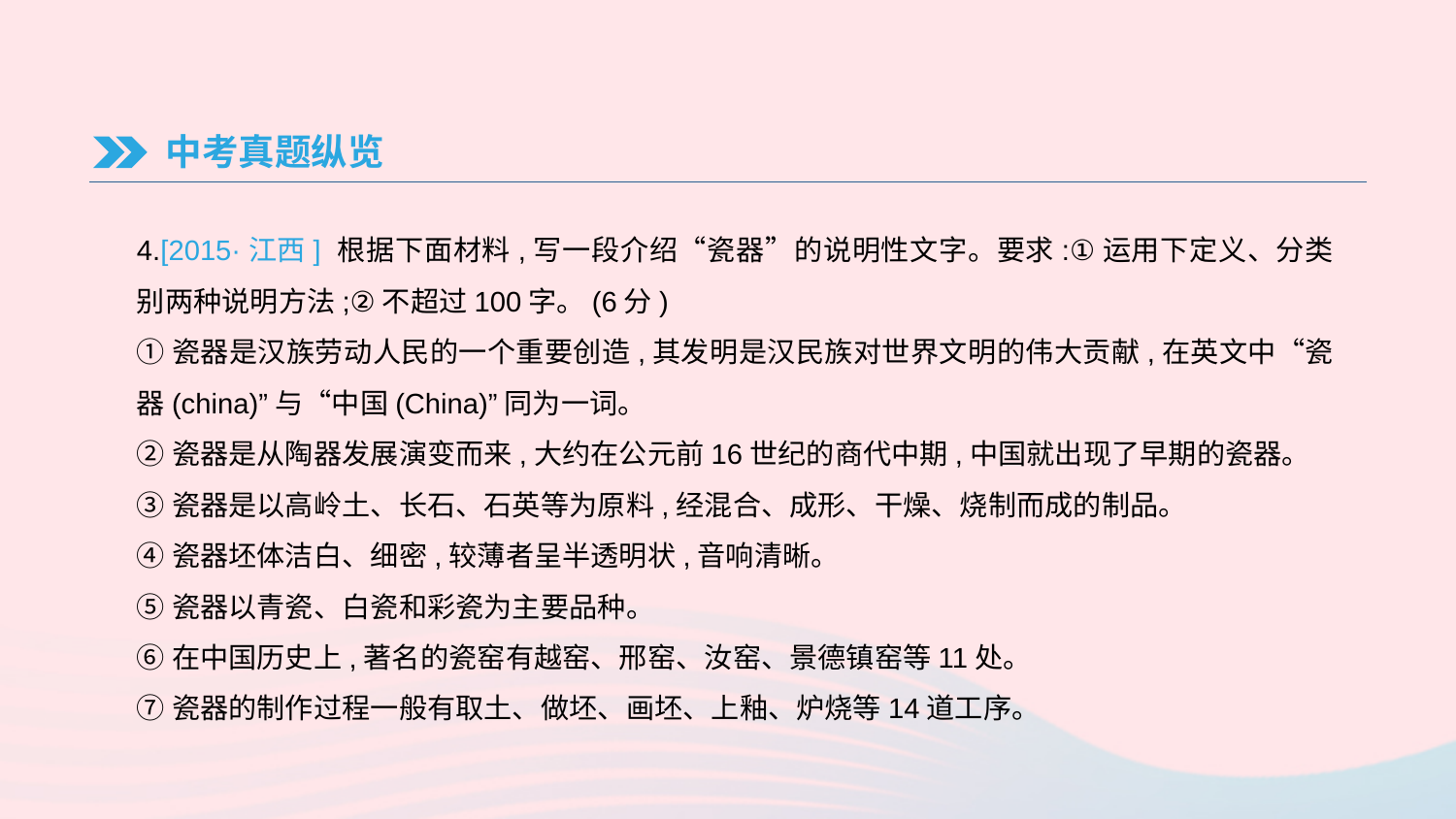

中考真题纵览

4.[2015·江西] 根据下面材料,写一段介绍“瓷器”的说明性文字。要求:①运用下定义、分类别两种说明方法;②不超过100字。(6分)
①瓷器是汉族劳动人民的一个重要创造,其发明是汉民族对世界文明的伟大贡献,在英文中“瓷器(china)”与“中国(China)”同为一词。
②瓷器是从陶器发展演变而来,大约在公元前16世纪的商代中期,中国就出现了早期的瓷器。
③瓷器是以高岭土、长石、石英等为原料,经混合、成形、干燥、烧制而成的制品。
④瓷器坯体洁白、细密,较薄者呈半透明状,音响清晰。
⑤瓷器以青瓷、白瓷和彩瓷为主要品种。
⑥在中国历史上,著名的瓷窑有越窑、邢窑、汝窑、景德镇窑等11处。
⑦瓷器的制作过程一般有取土、做坯、画坯、上釉、炉烧等14道工序。